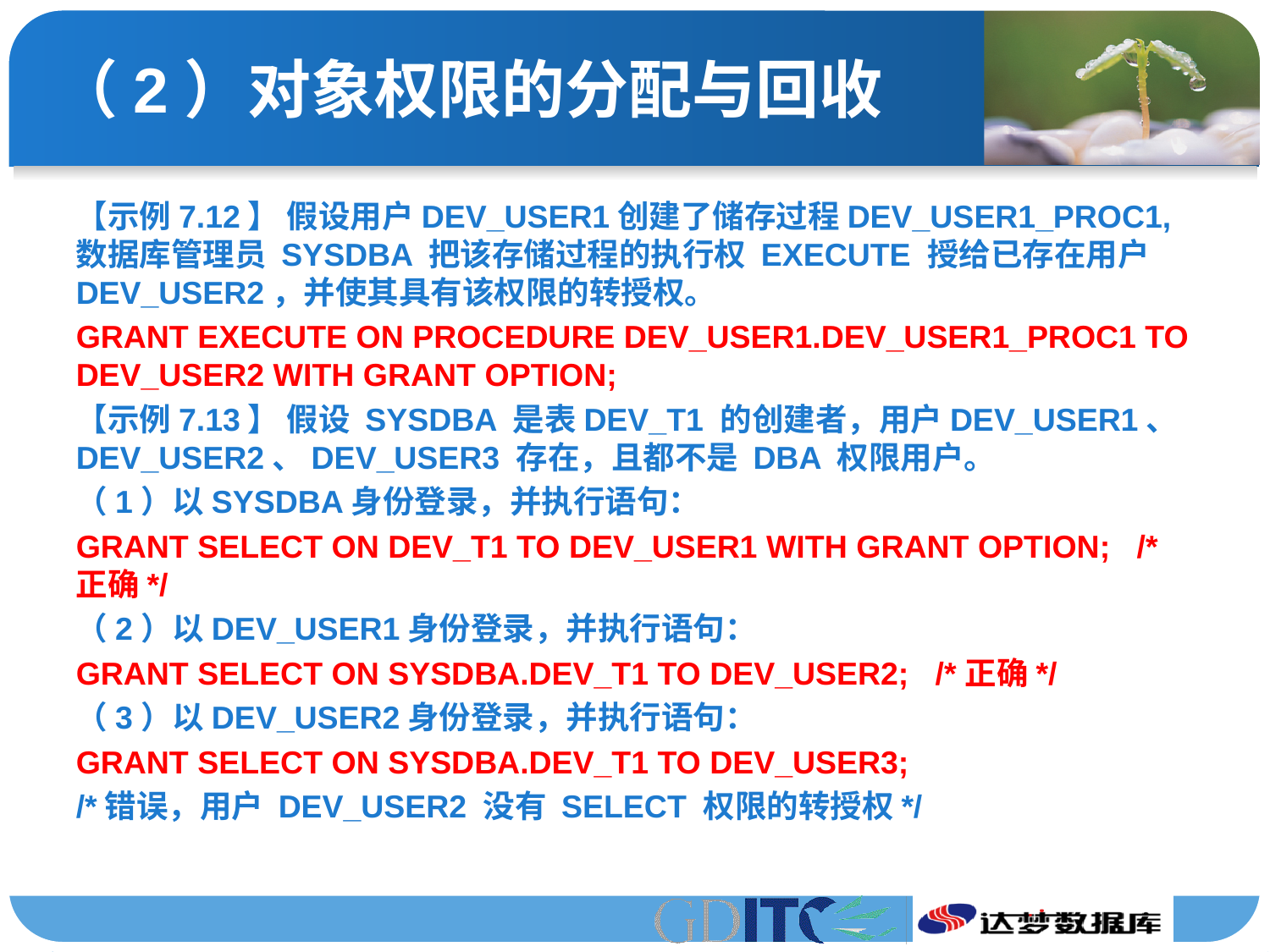

# （2）对象权限的分配与回收
【示例7.12】 假设用户DEV_USER1创建了储存过程DEV_USER1_PROC1,数据库管理员 SYSDBA 把该存储过程的执行权 EXECUTE 授给已存在用户DEV_USER2，并使其具有该权限的转授权。
GRANT EXECUTE ON PROCEDURE DEV_USER1.DEV_USER1_PROC1 TO DEV_USER2 WITH GRANT OPTION;
【示例7.13】 假设 SYSDBA 是表DEV_T1 的创建者，用户DEV_USER1、DEV_USER2、DEV_USER3 存在，且都不是 DBA 权限用户。
（1）以SYSDBA身份登录，并执行语句：
GRANT SELECT ON DEV_T1 TO DEV_USER1 WITH GRANT OPTION;   /*正确*/
（2）以DEV_USER1身份登录，并执行语句：
GRANT SELECT ON SYSDBA.DEV_T1 TO DEV_USER2;   /*正确*/
（3）以DEV_USER2身份登录，并执行语句：
GRANT SELECT ON SYSDBA.DEV_T1 TO DEV_USER3;
/*错误，用户 DEV_USER2 没有 SELECT 权限的转授权*/